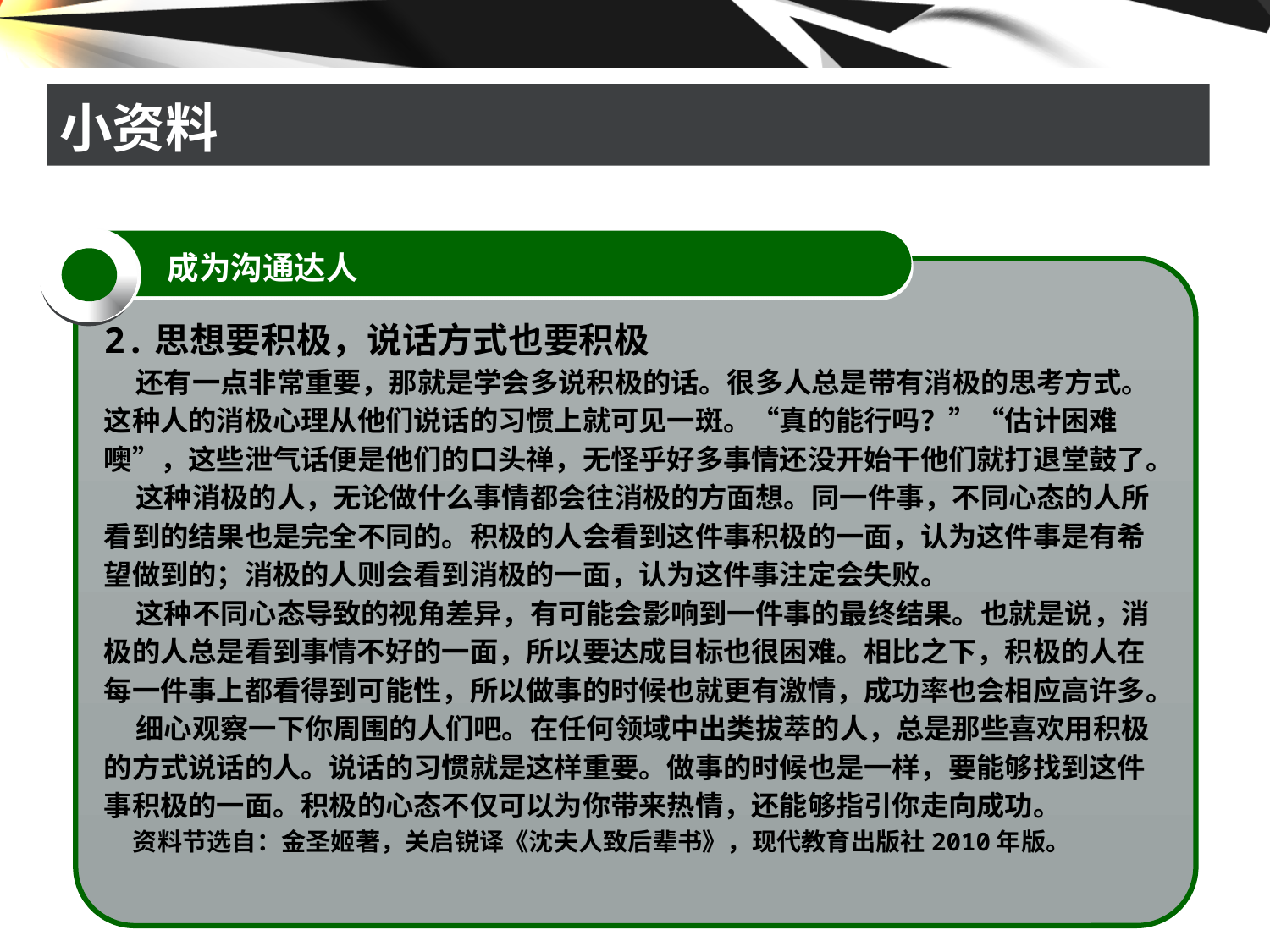

# 小资料

成为沟通达人

2.思想要积极，说话方式也要积极
    还有一点非常重要，那就是学会多说积极的话。很多人总是带有消极的思考方式。这种人的消极心理从他们说话的习惯上就可见一斑。“真的能行吗？”“估计困难噢”，这些泄气话便是他们的口头禅，无怪乎好多事情还没开始干他们就打退堂鼓了。
    这种消极的人，无论做什么事情都会往消极的方面想。同一件事，不同心态的人所看到的结果也是完全不同的。积极的人会看到这件事积极的一面，认为这件事是有希望做到的；消极的人则会看到消极的一面，认为这件事注定会失败。
    这种不同心态导致的视角差异，有可能会影响到一件事的最终结果。也就是说，消极的人总是看到事情不好的一面，所以要达成目标也很困难。相比之下，积极的人在每一件事上都看得到可能性，所以做事的时候也就更有激情，成功率也会相应高许多。
    细心观察一下你周围的人们吧。在任何领域中出类拔萃的人，总是那些喜欢用积极的方式说话的人。说话的习惯就是这样重要。做事的时候也是一样，要能够找到这件事积极的一面。积极的心态不仅可以为你带来热情，还能够指引你走向成功。
    资料节选自：金圣姬著，关启锐译《沈夫人致后辈书》，现代教育出版社2010年版。